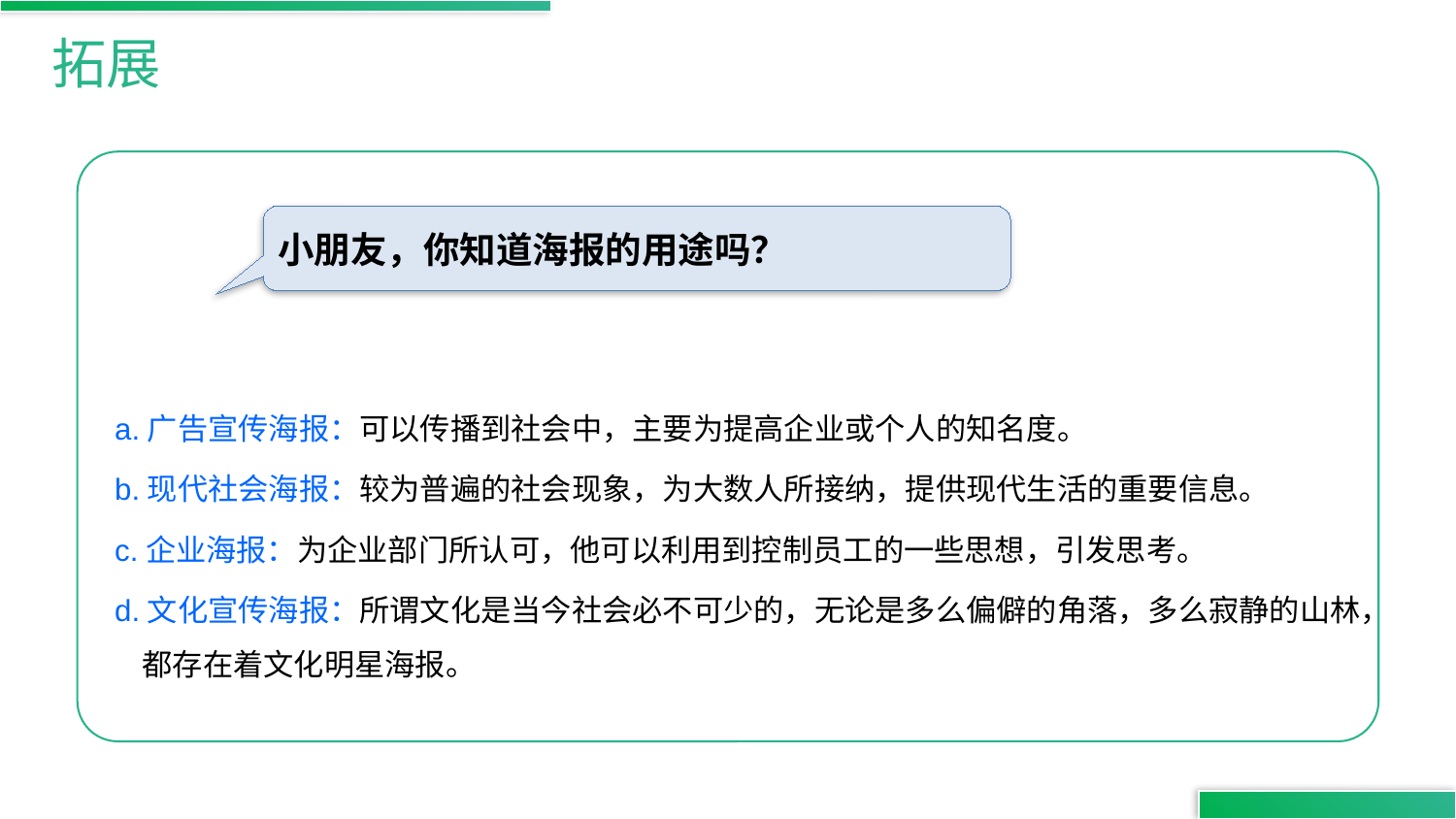

拓展
小朋友，你知道海报的用途吗？
a.广告宣传海报：可以传播到社会中，主要为提高企业或个人的知名度。
b.现代社会海报：较为普遍的社会现象，为大数人所接纳，提供现代生活的重要信息。
c.企业海报：为企业部门所认可，他可以利用到控制员工的一些思想，引发思考。
d.文化宣传海报：所谓文化是当今社会必不可少的，无论是多么偏僻的角落，多么寂静的山林，都存在着文化明星海报。